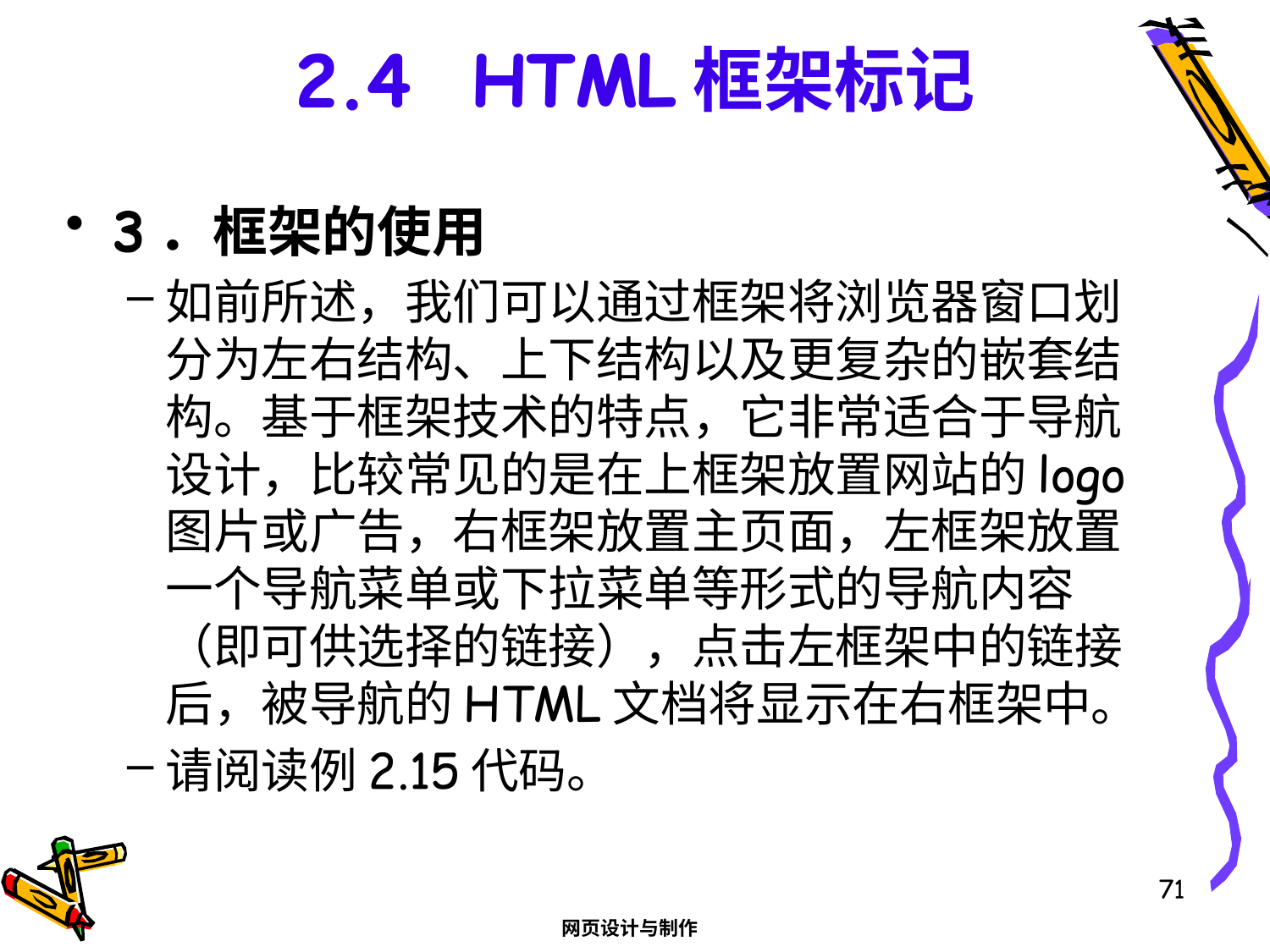

# 2.4  HTML框架标记
3．框架的使用
如前所述，我们可以通过框架将浏览器窗口划分为左右结构、上下结构以及更复杂的嵌套结构。基于框架技术的特点，它非常适合于导航设计，比较常见的是在上框架放置网站的logo图片或广告，右框架放置主页面，左框架放置一个导航菜单或下拉菜单等形式的导航内容（即可供选择的链接），点击左框架中的链接后，被导航的HTML文档将显示在右框架中。
请阅读例2.15代码。
71
网页设计与制作